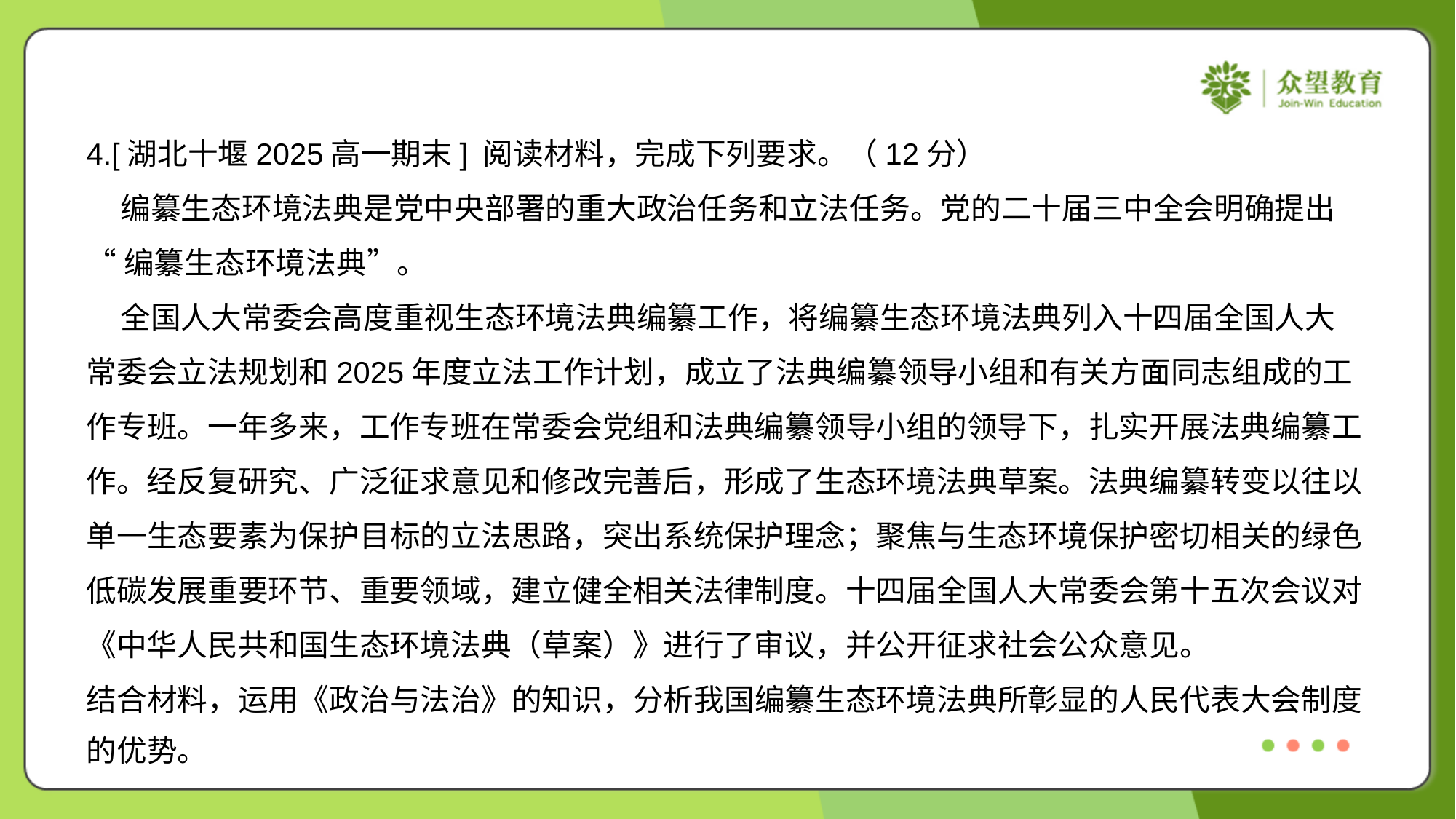

4.[湖北十堰2025高一期末] 阅读材料，完成下列要求。（12分）
    编纂生态环境法典是党中央部署的重大政治任务和立法任务。党的二十届三中全会明确提出
“编纂生态环境法典”。
    全国人大常委会高度重视生态环境法典编纂工作，将编纂生态环境法典列入十四届全国人大
常委会立法规划和2025年度立法工作计划，成立了法典编纂领导小组和有关方面同志组成的工
作专班。一年多来，工作专班在常委会党组和法典编纂领导小组的领导下，扎实开展法典编纂工
作。经反复研究、广泛征求意见和修改完善后，形成了生态环境法典草案。法典编纂转变以往以
单一生态要素为保护目标的立法思路，突出系统保护理念；聚焦与生态环境保护密切相关的绿色
低碳发展重要环节、重要领域，建立健全相关法律制度。十四届全国人大常委会第十五次会议对
《中华人民共和国生态环境法典（草案）》进行了审议，并公开征求社会公众意见。
结合材料，运用《政治与法治》的知识，分析我国编纂生态环境法典所彰显的人民代表大会制度
的优势。